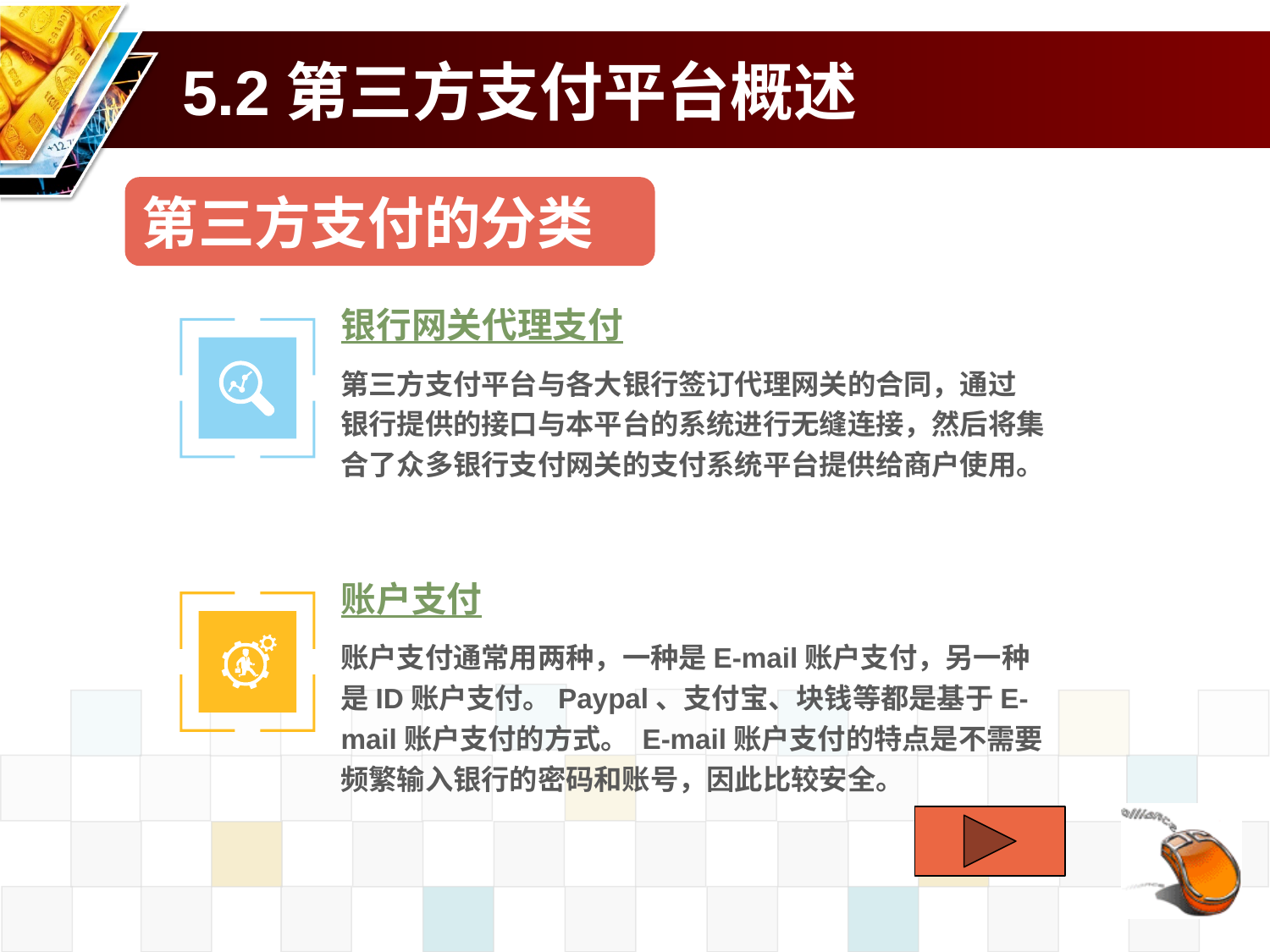

# 5.2第三方支付平台概述
第三方支付的分类
银行网关代理支付

第三方支付平台与各大银行签订代理网关的合同，通过 银行提供的接口与本平台的系统进行无缝连接，然后将集合了众多银行支付网关的支付系统平台提供给商户使用。

账户支付

账户支付通常用两种，一种是E-mail账户支付，另一种是ID账户支付。Paypal、支付宝、块钱等都是基于E-mail账户支付的方式。 E-mail账户支付的特点是不需要频繁输入银行的密码和账号，因此比较安全。